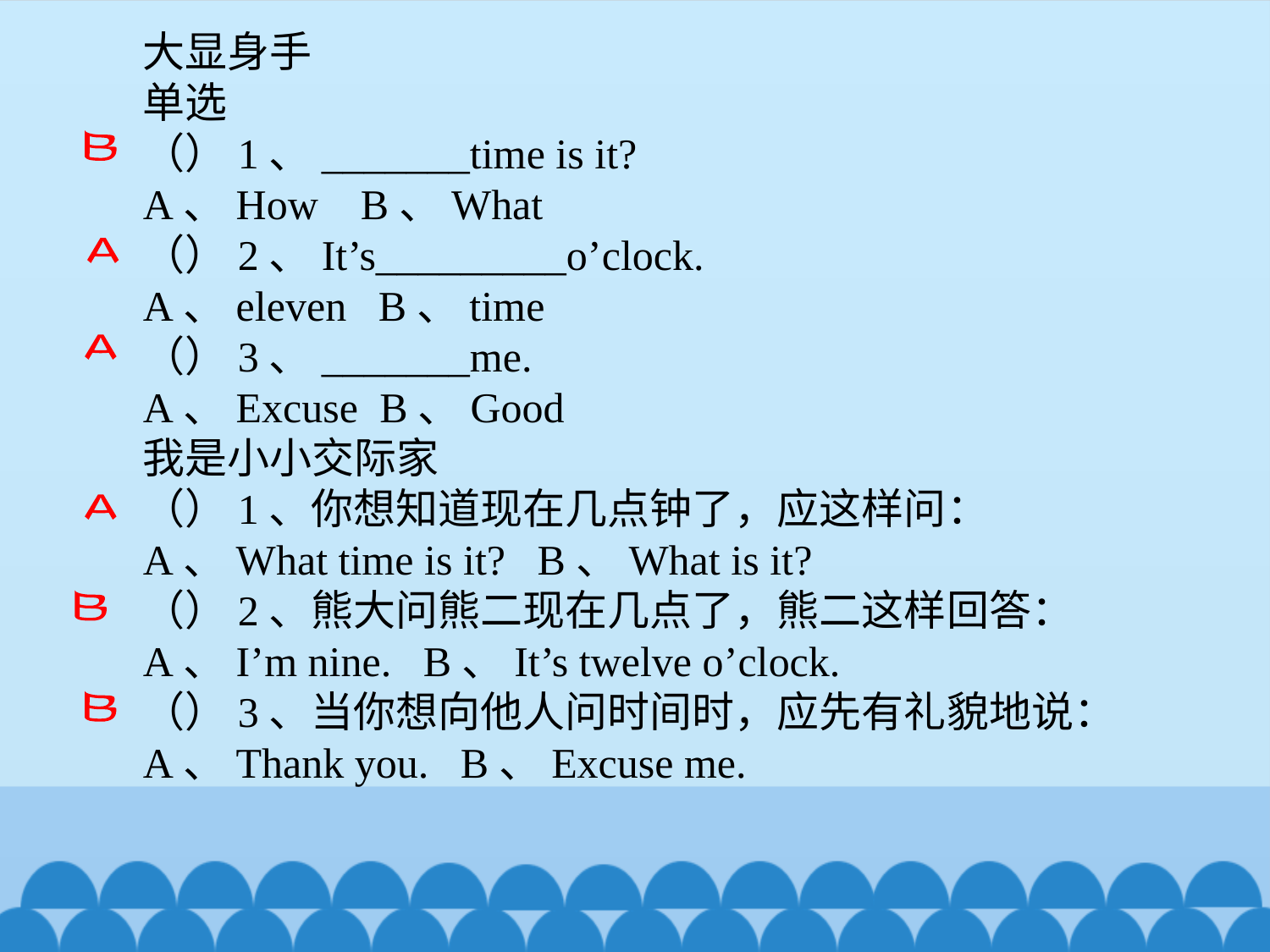

大显身手
单选
（）1、_______time is it?
A、How    B、What
（）2、It’s_________o’clock.
A、eleven   B、time
（）3、_______me.
A、Excuse  B、Good
我是小小交际家
（）1、你想知道现在几点钟了，应这样问：
A、What time is it?   B、What is it?
（）2、熊大问熊二现在几点了，熊二这样回答：
A、I’m nine.   B、It’s twelve o’clock.
（）3、当你想向他人问时间时，应先有礼貌地说：
A、Thank you.   B、Excuse me.
B
A
A
A
B
B